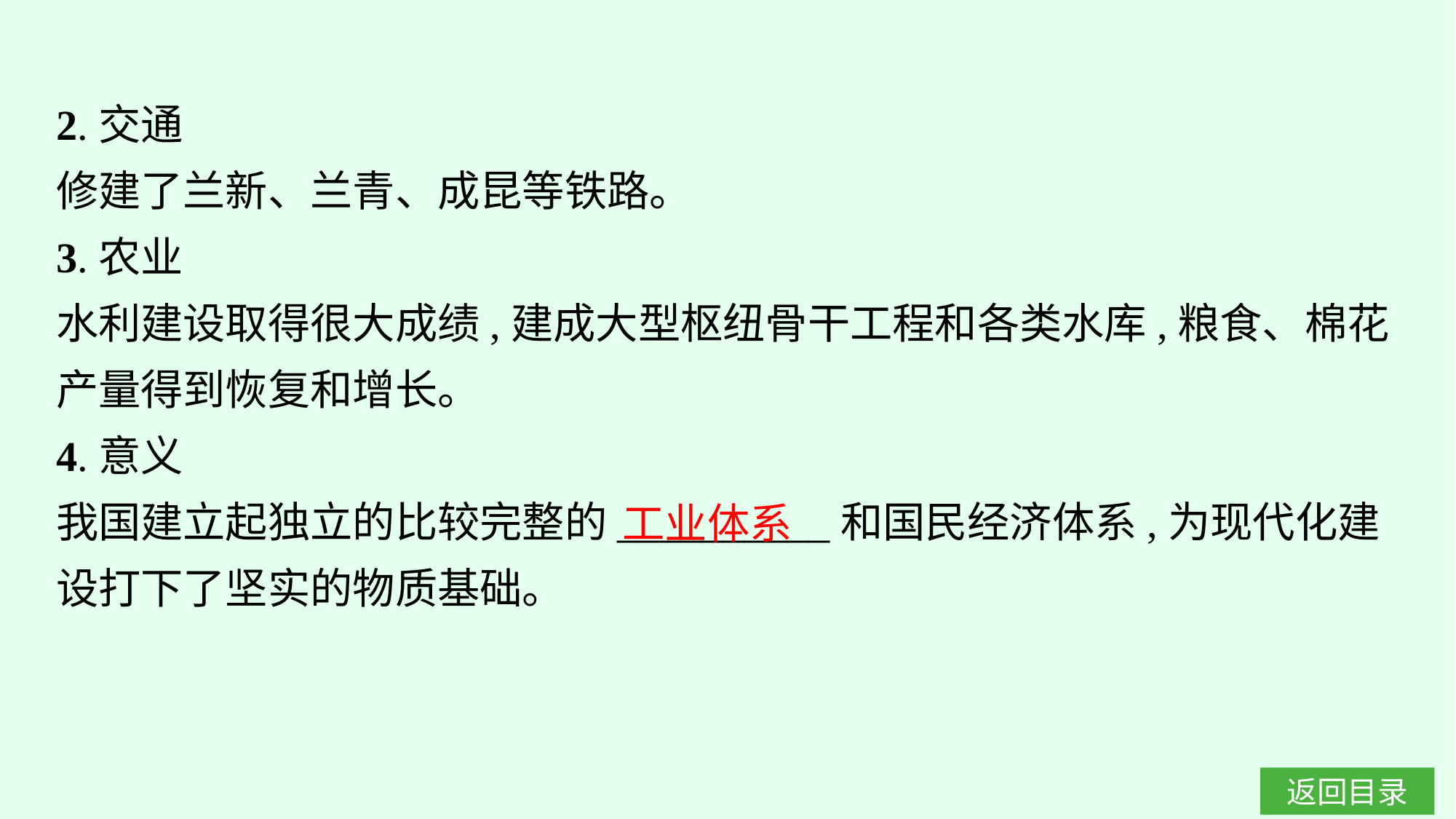

2.交通
修建了兰新、兰青、成昆等铁路。
3.农业
水利建设取得很大成绩,建成大型枢纽骨干工程和各类水库,粮食、棉花产量得到恢复和增长。
4.意义
我国建立起独立的比较完整的__________和国民经济体系,为现代化建设打下了坚实的物质基础。
工业体系